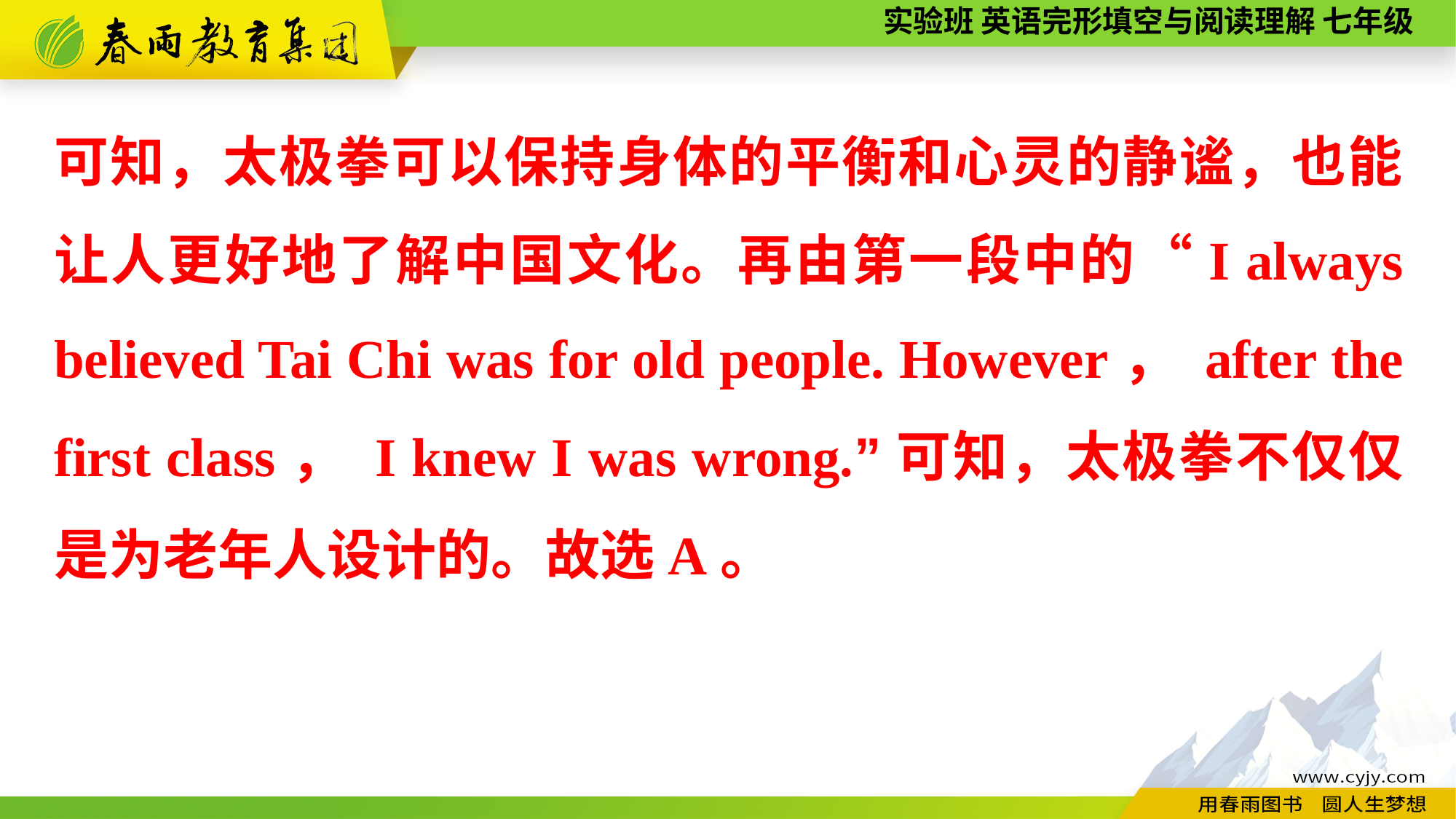

可知，太极拳可以保持身体的平衡和心灵的静谧，也能让人更好地了解中国文化。再由第一段中的“I always believed Tai Chi was for old people. However， after the first class， I knew I was wrong.”可知，太极拳不仅仅是为老年人设计的。故选A。